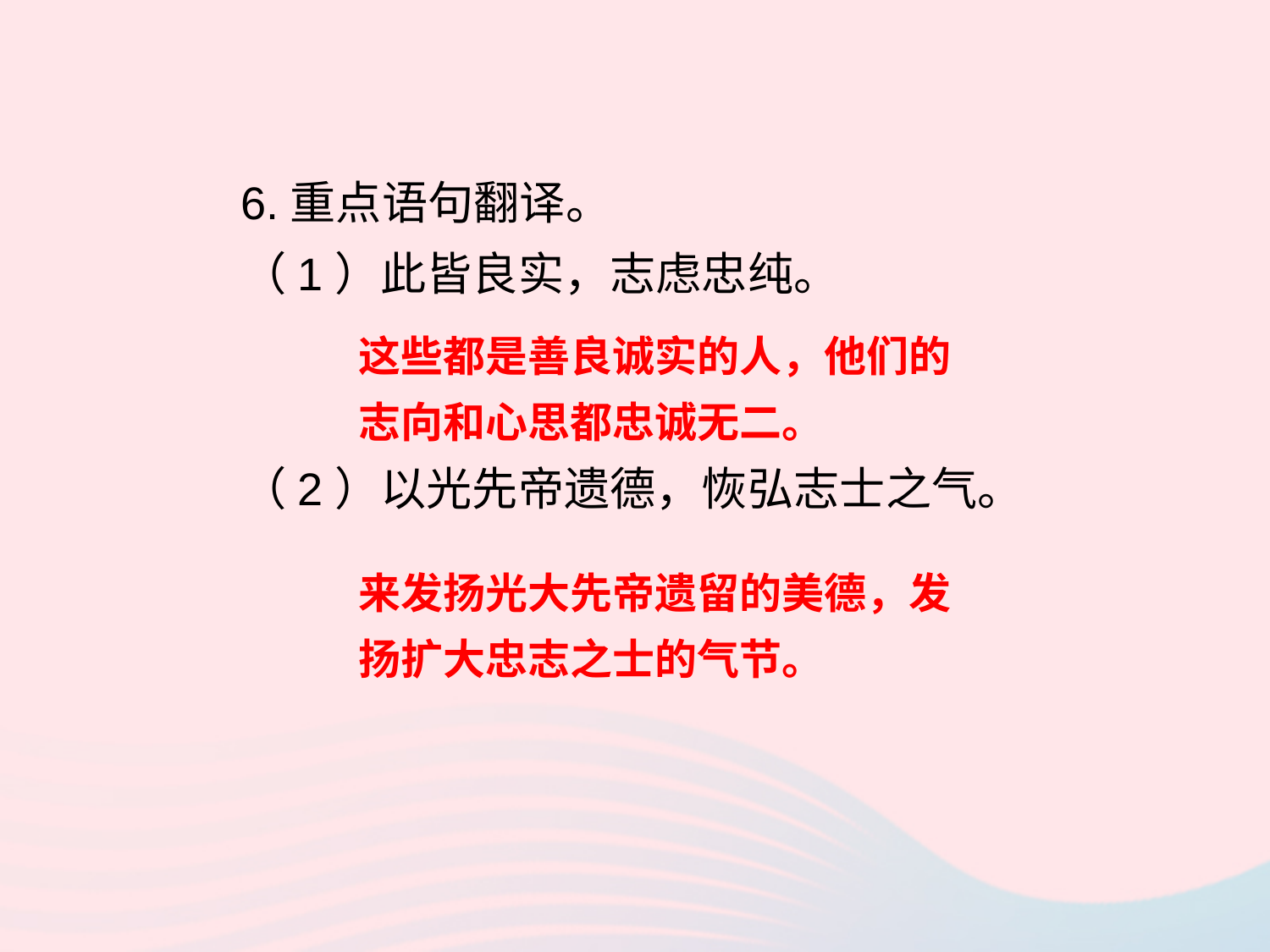

6.重点语句翻译。
（1）此皆良实，志虑忠纯。

（2）以光先帝遗德，恢弘志士之气。
这些都是善良诚实的人，他们的志向和心思都忠诚无二。
来发扬光大先帝遗留的美德，发扬扩大忠志之士的气节。